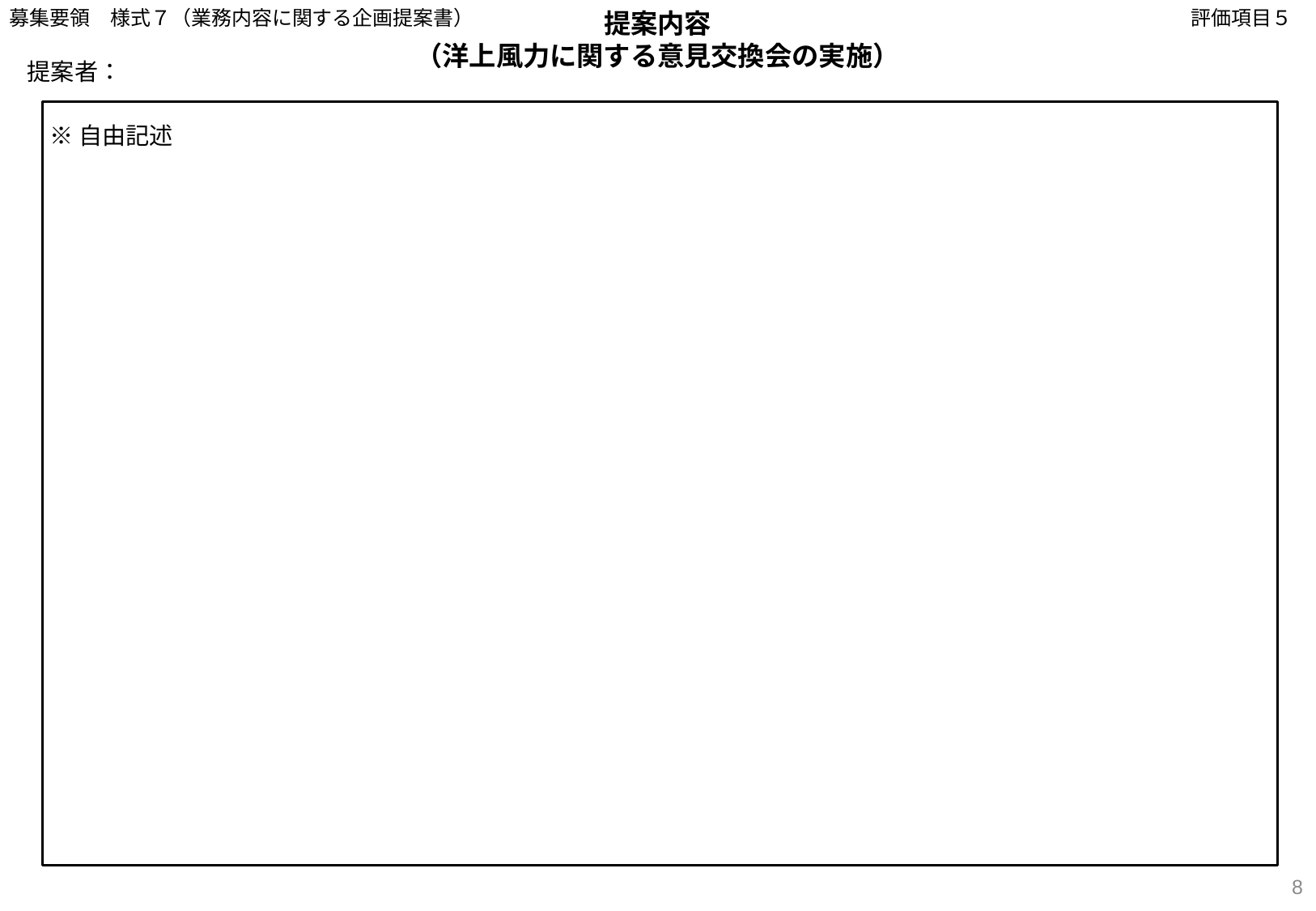

募集要領　様式７（業務内容に関する企画提案書）
評価項目５
提案内容
（洋上風力に関する意見交換会の実施）
提案者：

※自由記述
8